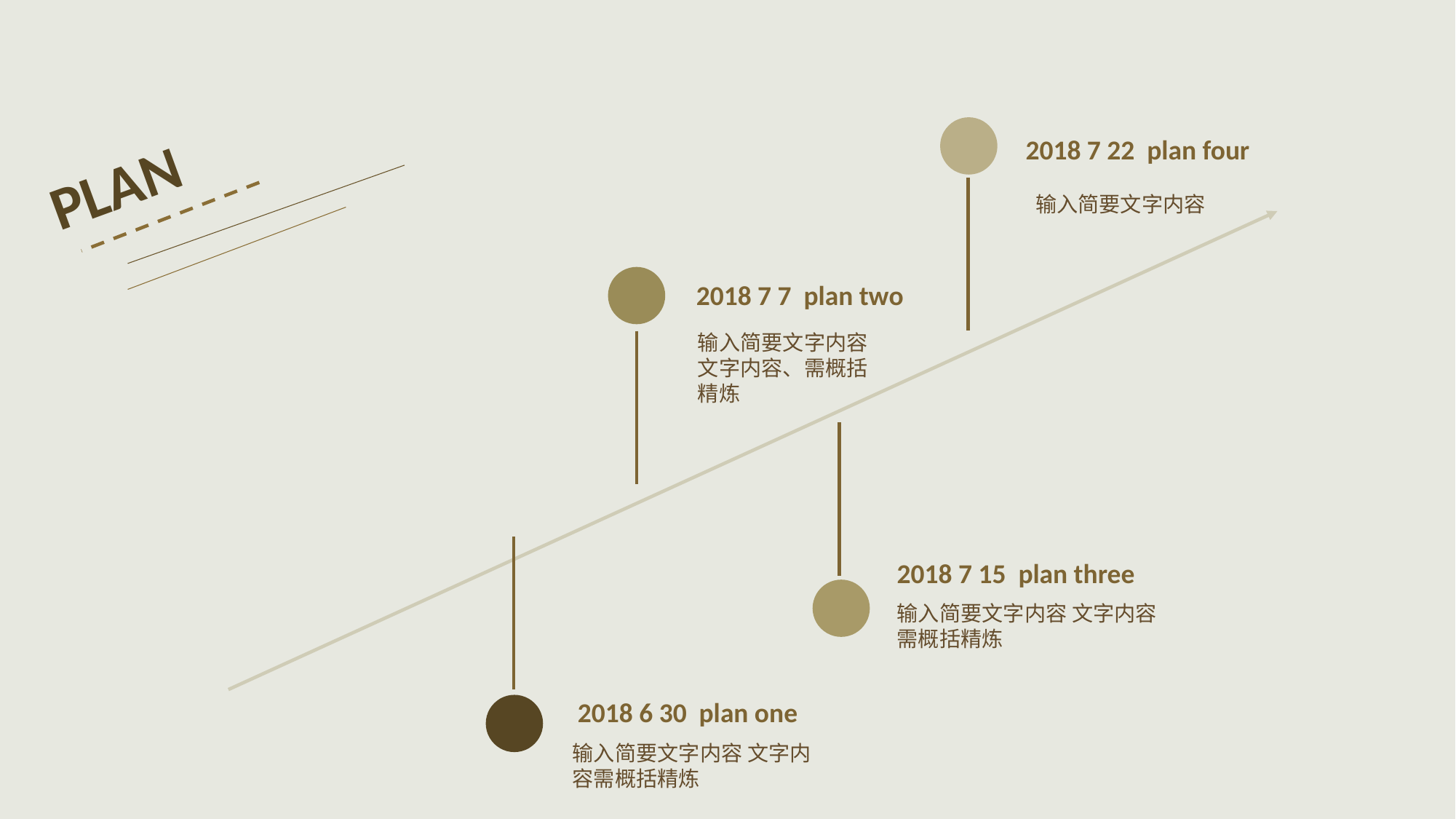

PLAN
2018 7 22  plan four
输入简要文字内容

2018 7 7  plan two
输入简要文字内容 文字内容、需概括精炼
2018 7 15  plan three

输入简要文字内容 文字内容需概括精炼

2018 6 30  plan one

输入简要文字内容 文字内容需概括精炼